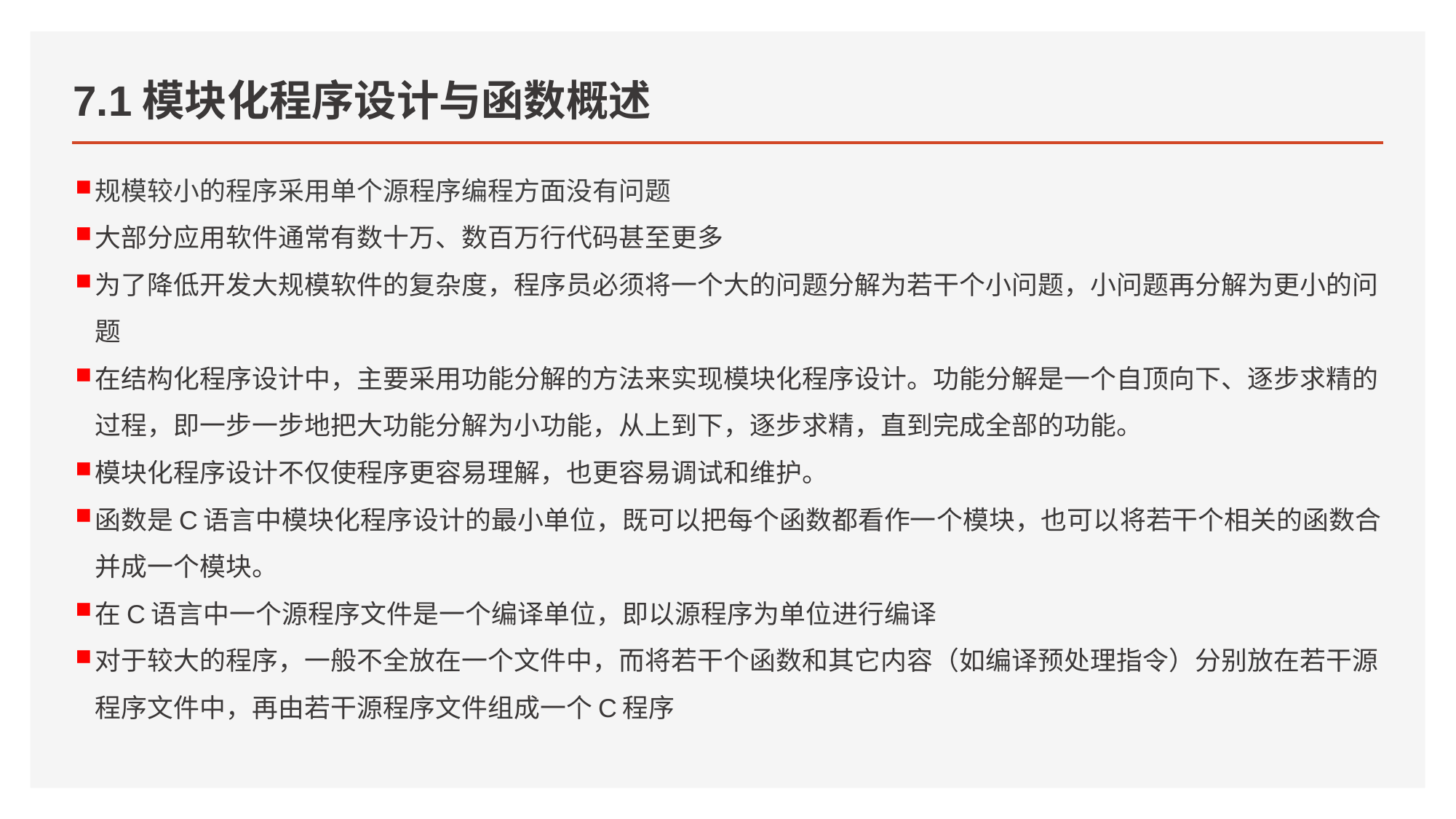

# 7.1模块化程序设计与函数概述
规模较小的程序采用单个源程序编程方面没有问题
大部分应用软件通常有数十万、数百万行代码甚至更多
为了降低开发大规模软件的复杂度，程序员必须将一个大的问题分解为若干个小问题，小问题再分解为更小的问题
在结构化程序设计中，主要采用功能分解的方法来实现模块化程序设计。功能分解是一个自顶向下、逐步求精的过程，即一步一步地把大功能分解为小功能，从上到下，逐步求精，直到完成全部的功能。
模块化程序设计不仅使程序更容易理解，也更容易调试和维护。
函数是C语言中模块化程序设计的最小单位，既可以把每个函数都看作一个模块，也可以将若干个相关的函数合并成一个模块。
在C语言中一个源程序文件是一个编译单位，即以源程序为单位进行编译
对于较大的程序，一般不全放在一个文件中，而将若干个函数和其它内容（如编译预处理指令）分别放在若干源程序文件中，再由若干源程序文件组成一个C程序